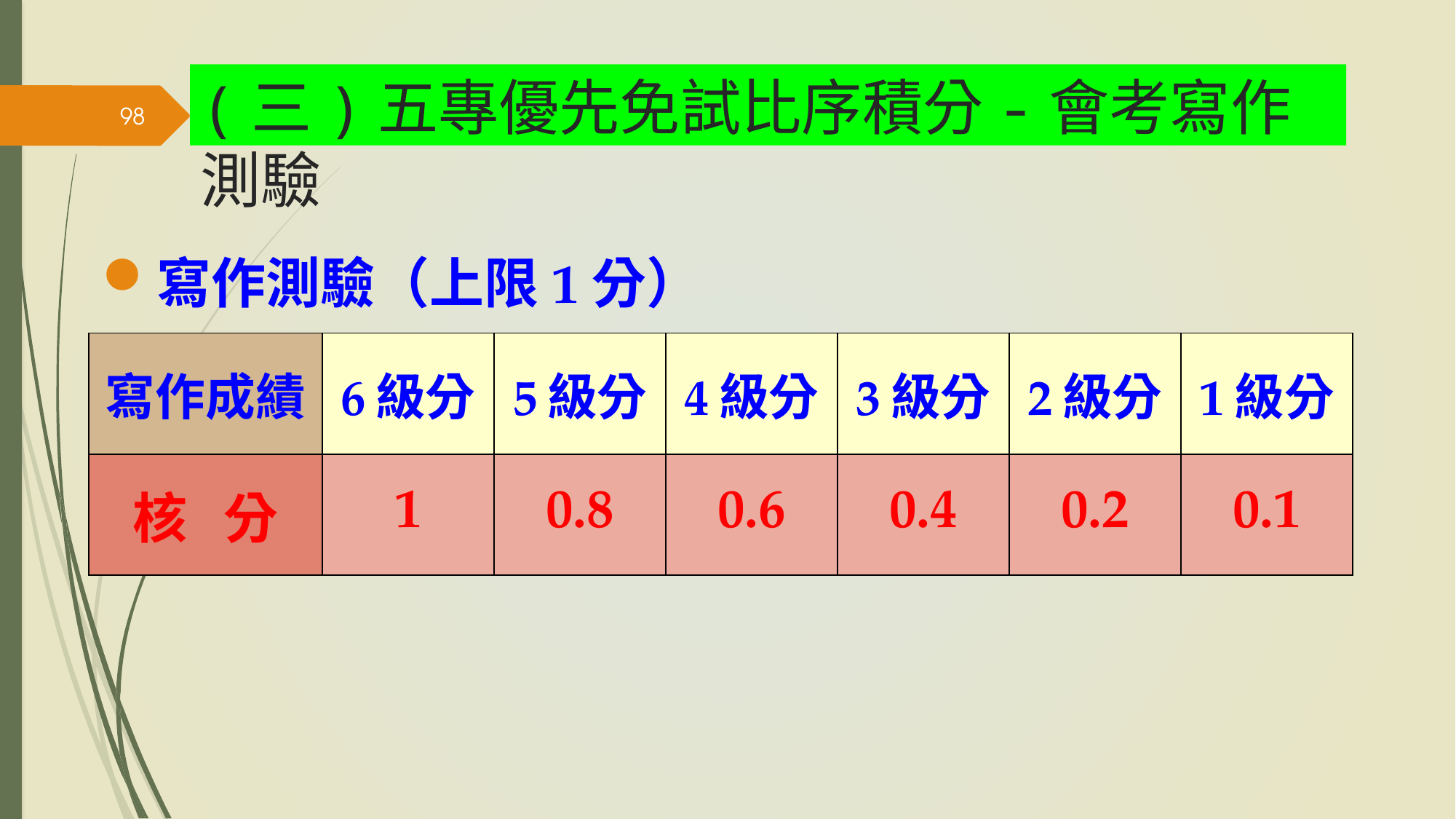

(三)五專優先免試比序積分-會考寫作測驗
98
寫作測驗（上限1分）

| 寫作成績 | 6級分 | 5級分 | 4級分 | 3級分 | 2級分 | 1級分 |
| --- | --- | --- | --- | --- | --- | --- |
| 核 分 | 1 | 0.8 | 0.6 | 0.4 | 0.2 | 0.1 |